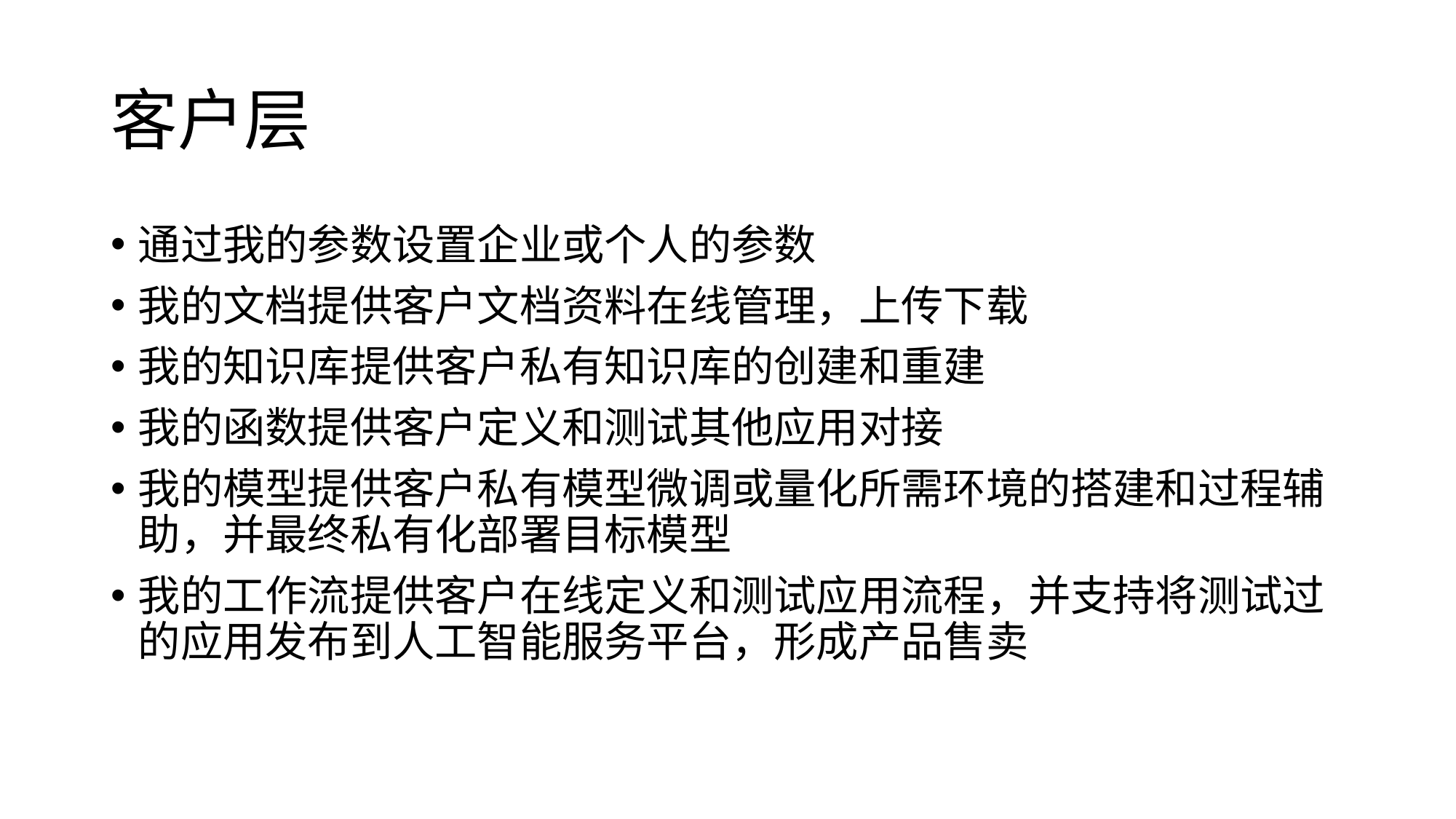

# 客户层
通过我的参数设置企业或个人的参数
我的文档提供客户文档资料在线管理，上传下载
我的知识库提供客户私有知识库的创建和重建
我的函数提供客户定义和测试其他应用对接
我的模型提供客户私有模型微调或量化所需环境的搭建和过程辅助，并最终私有化部署目标模型
我的工作流提供客户在线定义和测试应用流程，并支持将测试过的应用发布到人工智能服务平台，形成产品售卖